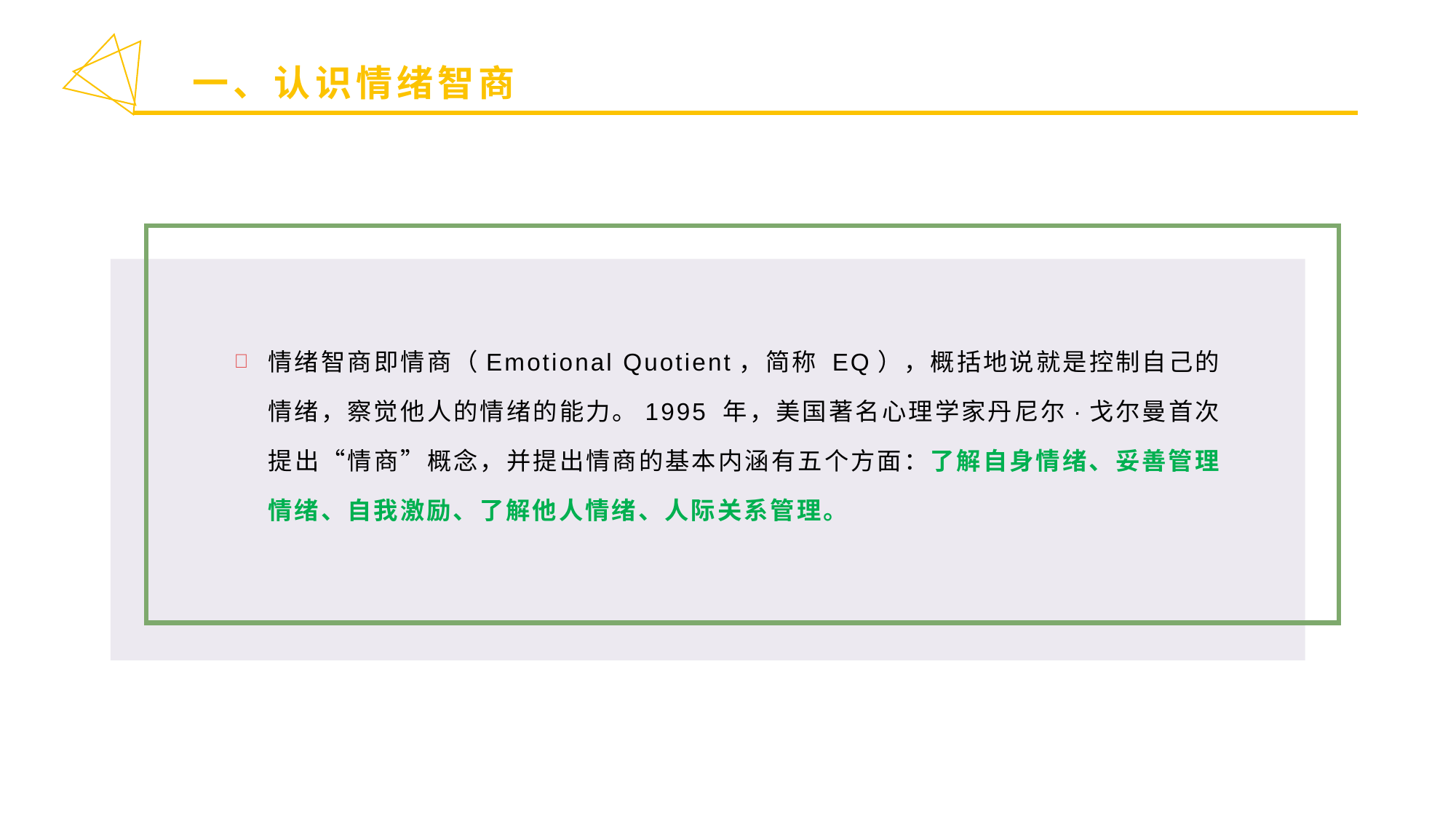

一、认识情绪智商

情绪智商即情商（Emotional Quotient，简称 EQ），概括地说就是控制自己的情绪，察觉他人的情绪的能力。1995 年，美国著名心理学家丹尼尔·戈尔曼首次提出“情商”概念，并提出情商的基本内涵有五个方面：了解自身情绪、妥善管理情绪、自我激励、了解他人情绪、人际关系管理。